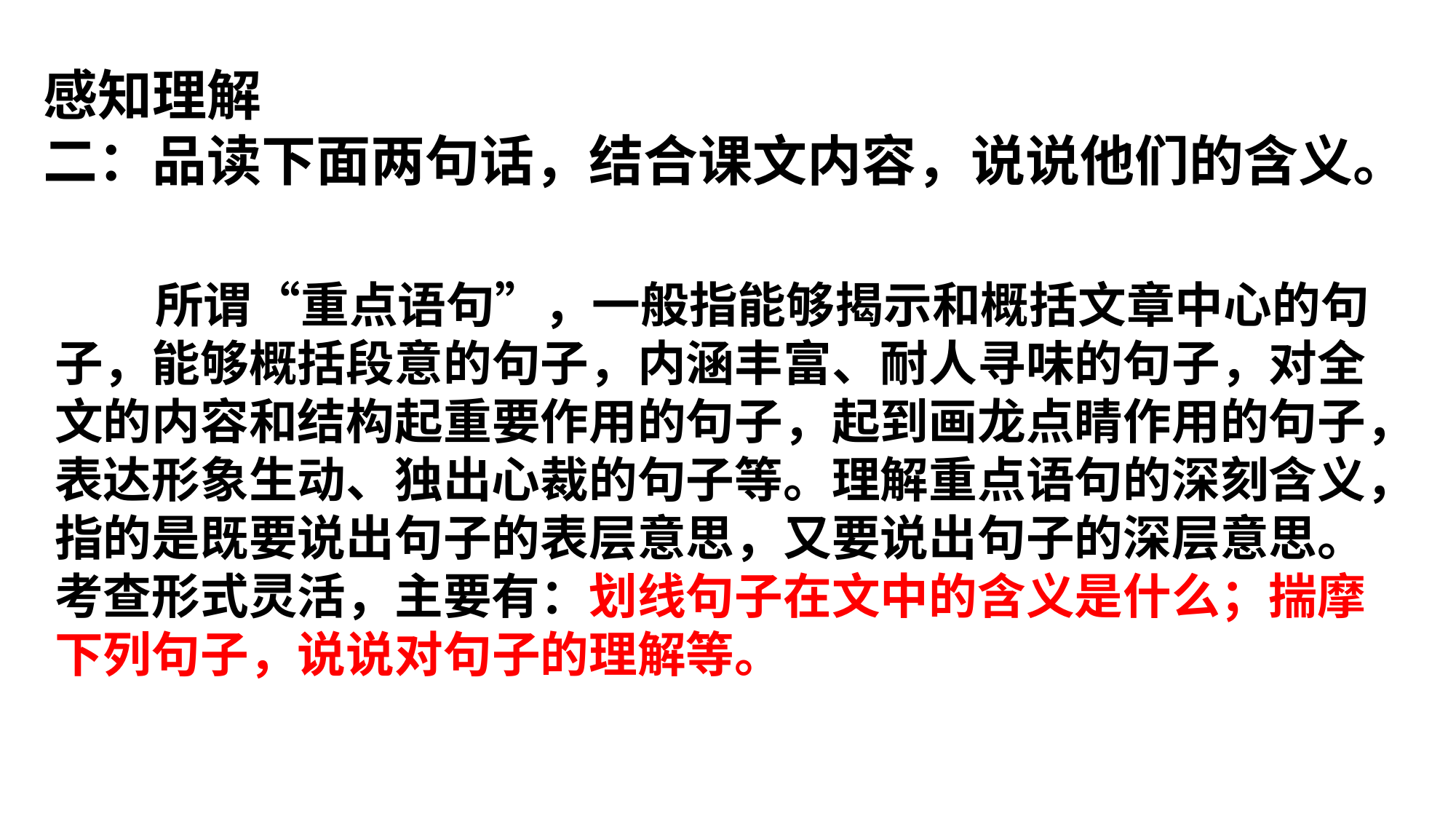

感知理解
二：品读下面两句话，结合课文内容，说说他们的含义。
        所谓“重点语句”，一般指能够揭示和概括文章中心的句子，能够概括段意的句子，内涵丰富、耐人寻味的句子，对全文的内容和结构起重要作用的句子，起到画龙点睛作用的句子，表达形象生动、独出心裁的句子等。理解重点语句的深刻含义，指的是既要说出句子的表层意思，又要说出句子的深层意思。考查形式灵活，主要有：划线句子在文中的含义是什么；揣摩下列句子，说说对句子的理解等。